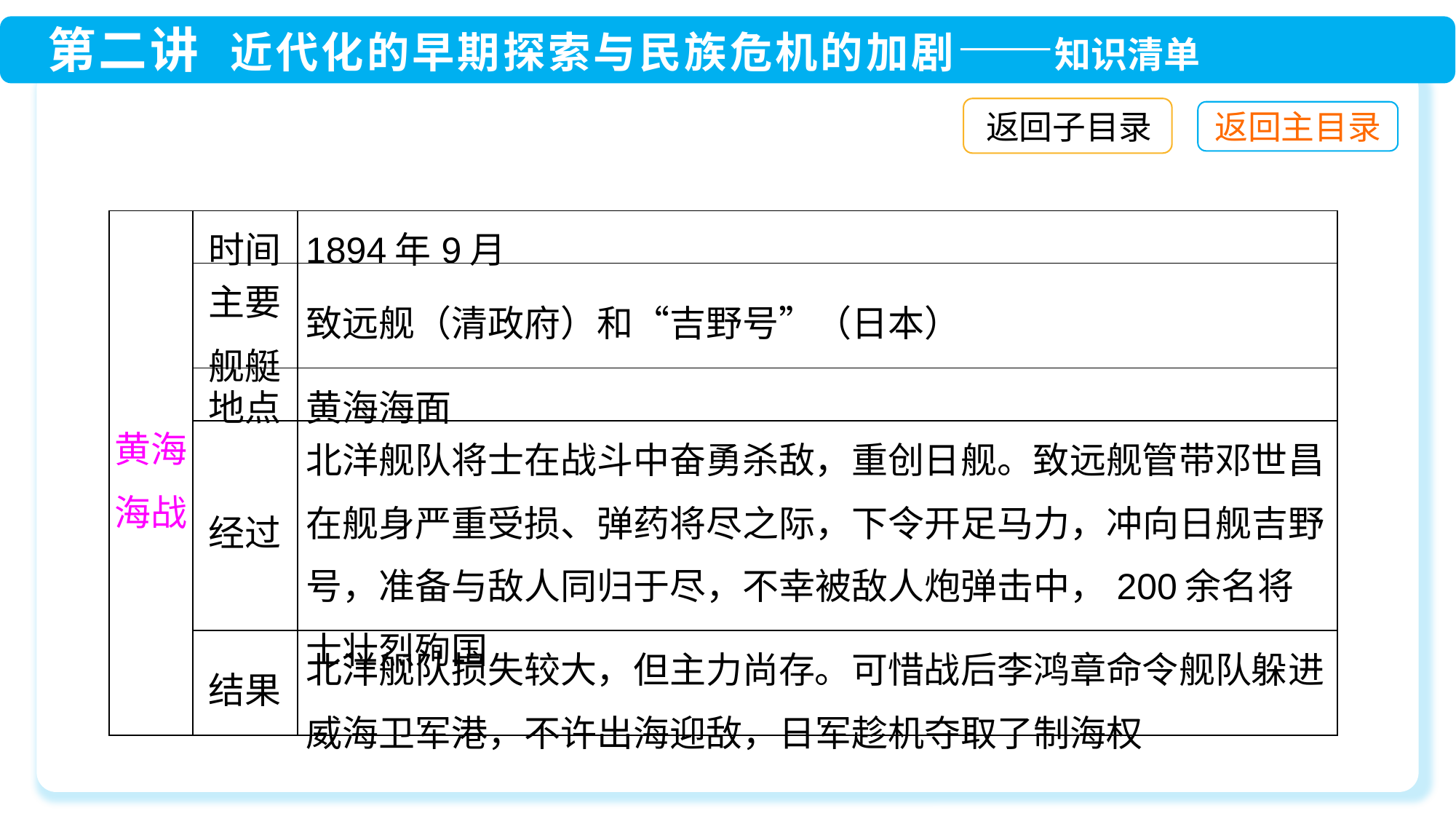

返回子目录
| 黄海海战 | 时间 | 1894年9月 |
| --- | --- | --- |
|  | 主要 舰艇 | 致远舰（清政府）和“吉野号”（日本） |
|  | 地点 | 黄海海面 |
|  | 经过 | 北洋舰队将士在战斗中奋勇杀敌，重创日舰。致远舰管带邓世昌在舰身严重受损、弹药将尽之际，下令开足马力，冲向日舰吉野号，准备与敌人同归于尽，不幸被敌人炮弹击中，200余名将士壮烈殉国 |
|  | 结果 | 北洋舰队损失较大，但主力尚存。可惜战后李鸿章命令舰队躲进威海卫军港，不许出海迎敌，日军趁机夺取了制海权 |